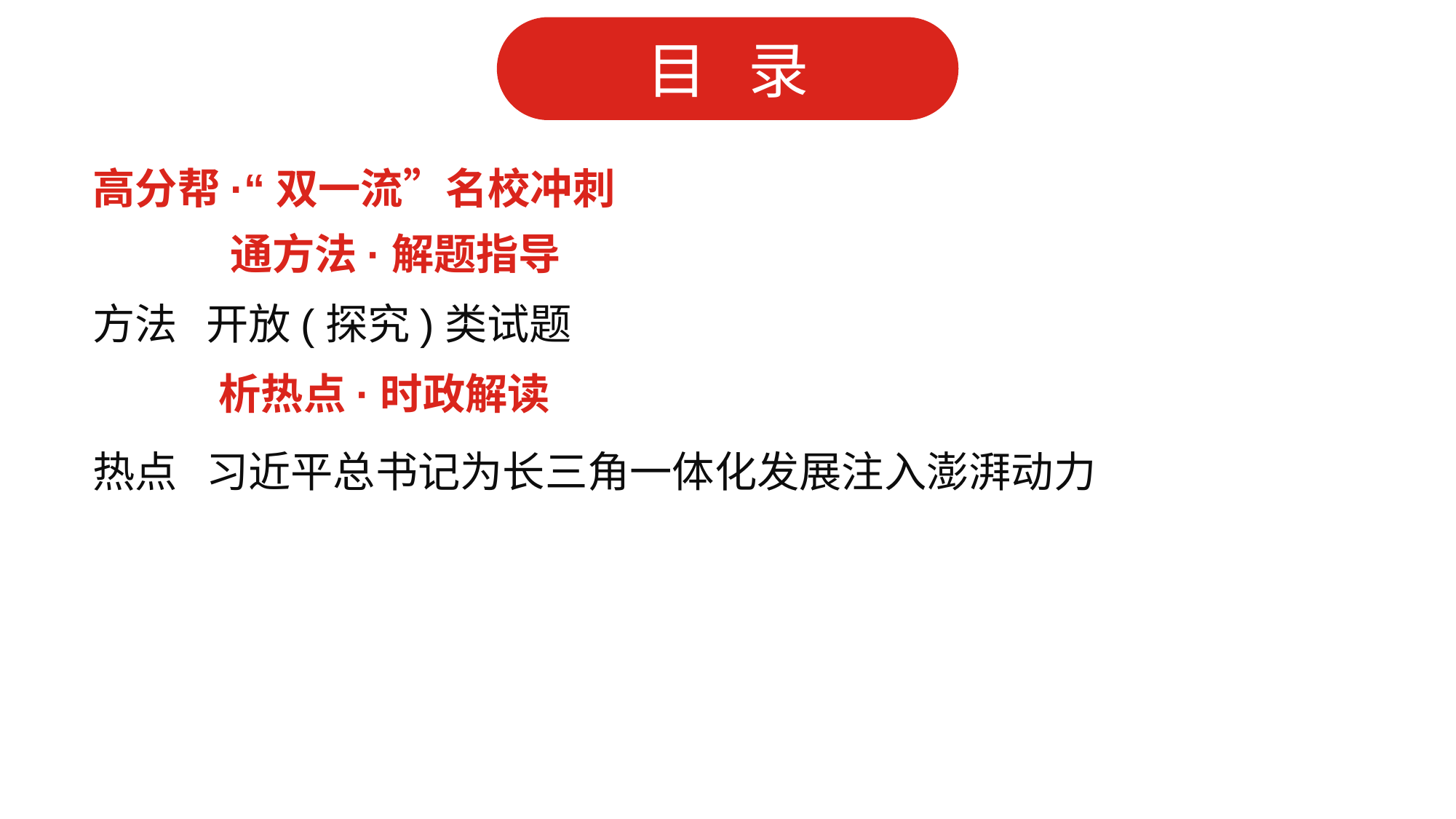

高分帮·“双一流”名校冲刺
          通方法·解题指导
方法   开放(探究)类试题
            析热点·时政解读
热点   习近平总书记为长三角一体化发展注入澎湃动力